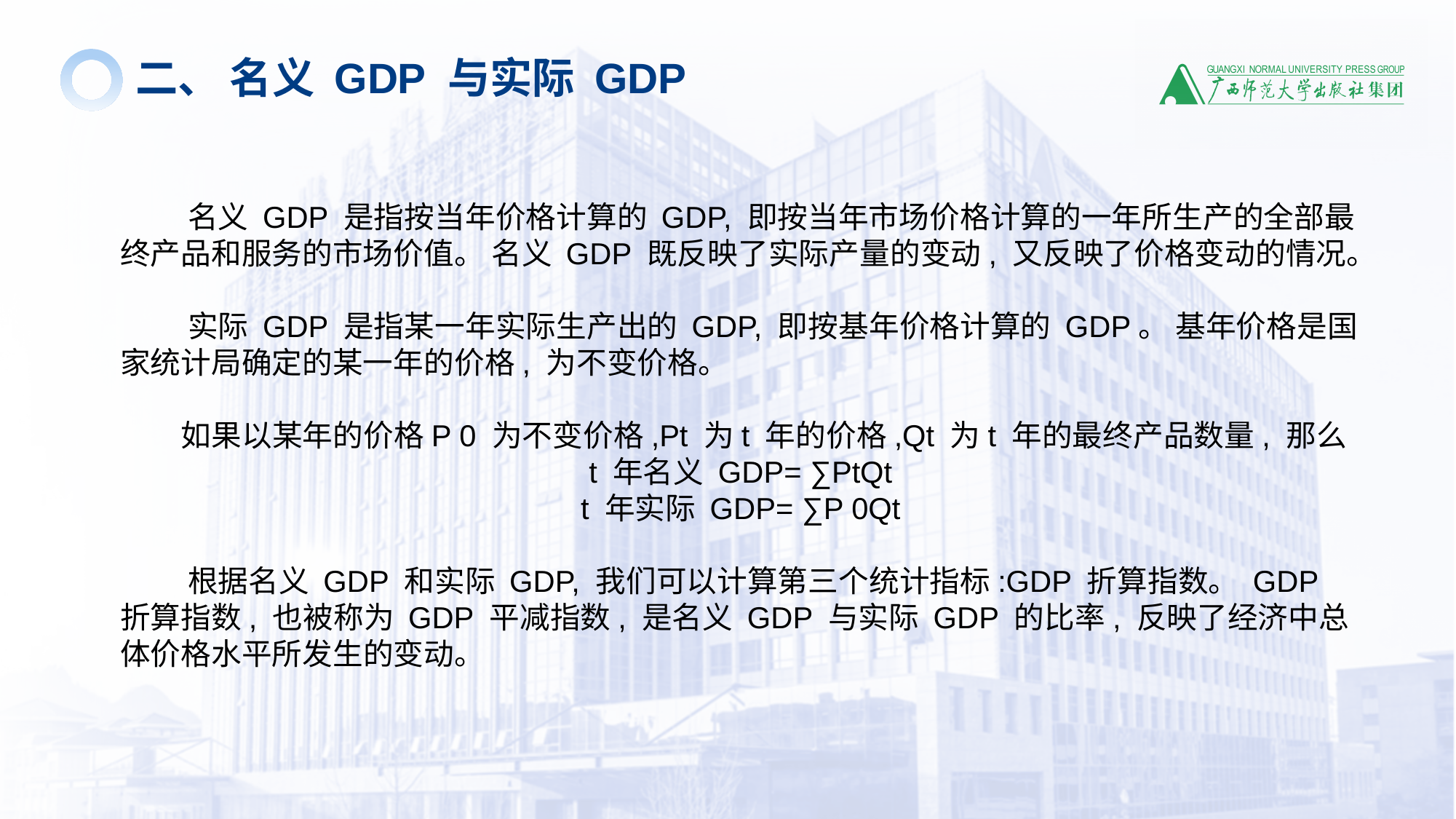

二、 名义 GDP 与实际 GDP

         名义 GDP 是指按当年价格计算的 GDP, 即按当年市场价格计算的一年所生产的全部最终产品和服务的市场价值。 名义 GDP 既反映了实际产量的变动, 又反映了价格变动的情况。

         实际 GDP 是指某一年实际生产出的 GDP, 即按基年价格计算的 GDP。 基年价格是国家统计局确定的某一年的价格, 为不变价格。

        如果以某年的价格P 0 为不变价格,Pt 为t 年的价格,Qt 为t 年的最终产品数量, 那么
t 年名义 GDP= ∑PtQt
t 年实际 GDP= ∑P 0Qt

         根据名义 GDP 和实际 GDP, 我们可以计算第三个统计指标:GDP 折算指数。 GDP 折算指数, 也被称为 GDP 平减指数, 是名义 GDP 与实际 GDP 的比率, 反映了经济中总体价格水平所发生的变动。